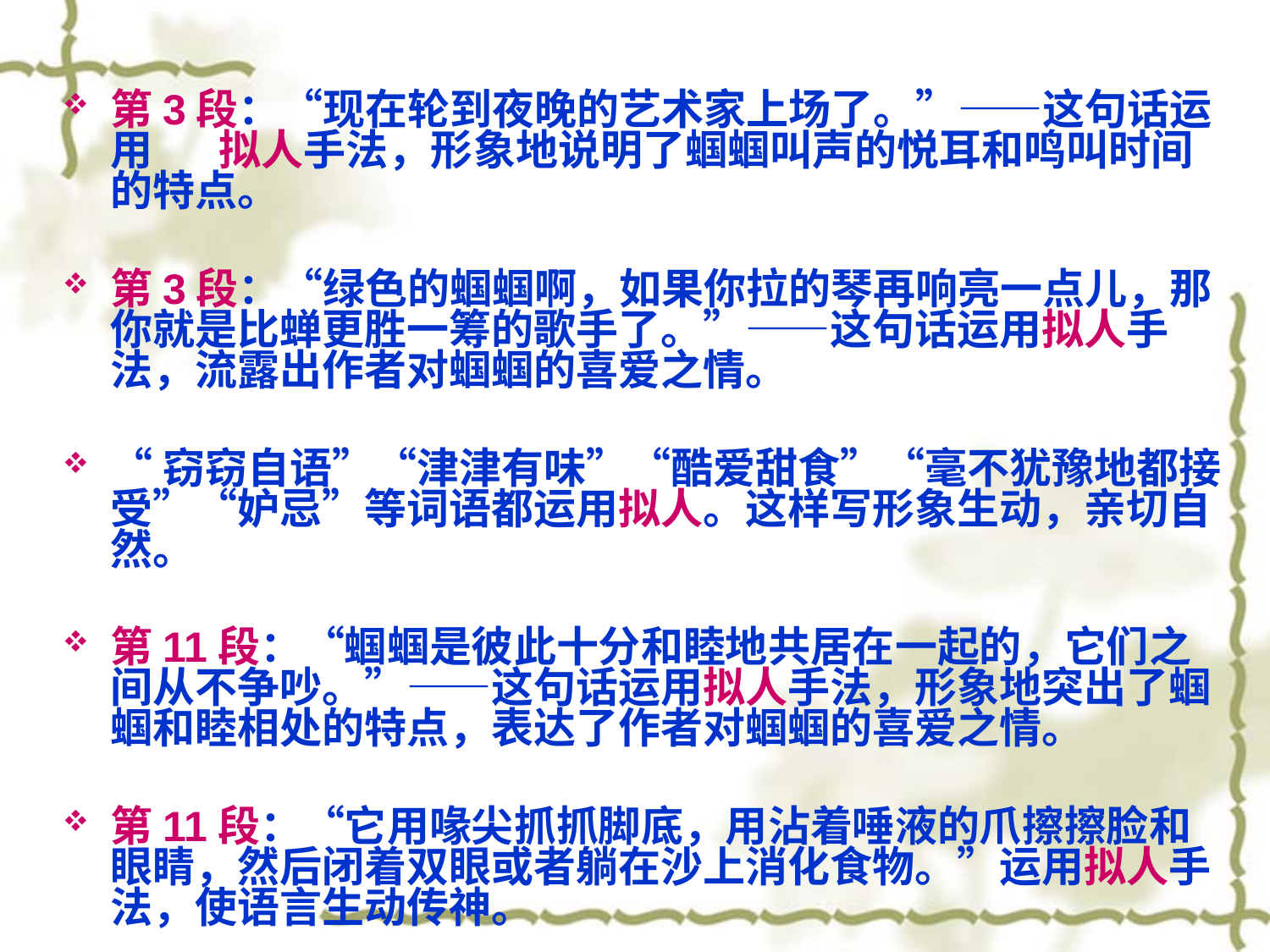

第3段：“现在轮到夜晚的艺术家上场了。”——这句话运用       拟人手法，形象地说明了蝈蝈叫声的悦耳和鸣叫时间的特点。

第3段：“绿色的蝈蝈啊，如果你拉的琴再响亮一点儿，那你就是比蝉更胜一筹的歌手了。”——这句话运用拟人手法，流露出作者对蝈蝈的喜爱之情。

“窃窃自语”“津津有味”“酷爱甜食”“毫不犹豫地都接受”“妒忌”等词语都运用拟人。这样写形象生动，亲切自然。

第11段：“蝈蝈是彼此十分和睦地共居在一起的，它们之间从不争吵。”——这句话运用拟人手法，形象地突出了蝈蝈和睦相处的特点，表达了作者对蝈蝈的喜爱之情。

第11段：“它用喙尖抓抓脚底，用沾着唾液的爪擦擦脸和眼睛，然后闭着双眼或者躺在沙上消化食物。”运用拟人手法，使语言生动传神。